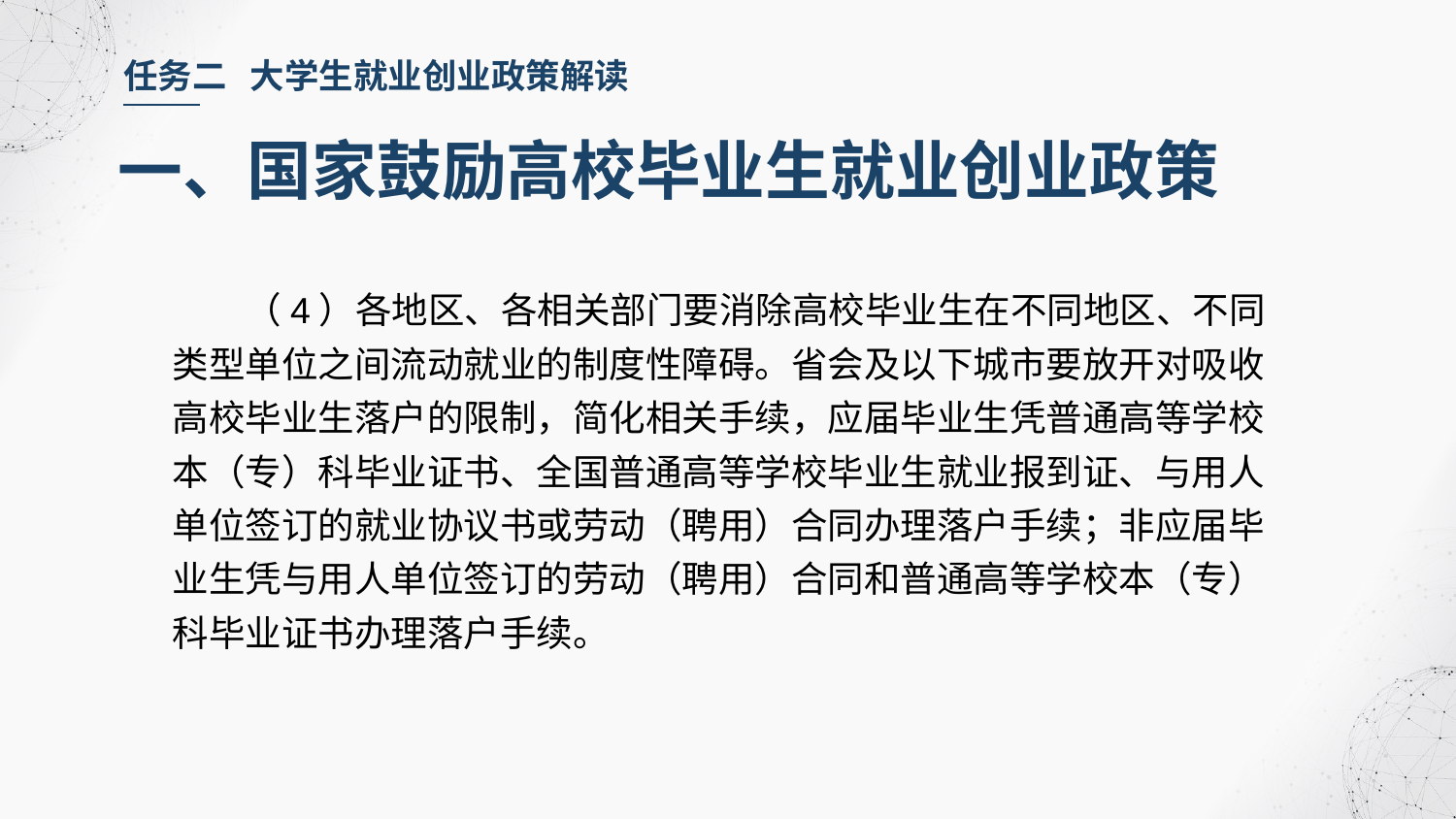

任务二   大学生就业创业政策解读
一、国家鼓励高校毕业生就业创业政策
（4）各地区、各相关部门要消除高校毕业生在不同地区、不同类型单位之间流动就业的制度性障碍。省会及以下城市要放开对吸收高校毕业生落户的限制，简化相关手续，应届毕业生凭普通高等学校本（专）科毕业证书、全国普通高等学校毕业生就业报到证、与用人单位签订的就业协议书或劳动（聘用）合同办理落户手续；非应届毕业生凭与用人单位签订的劳动（聘用）合同和普通高等学校本（专）科毕业证书办理落户手续。